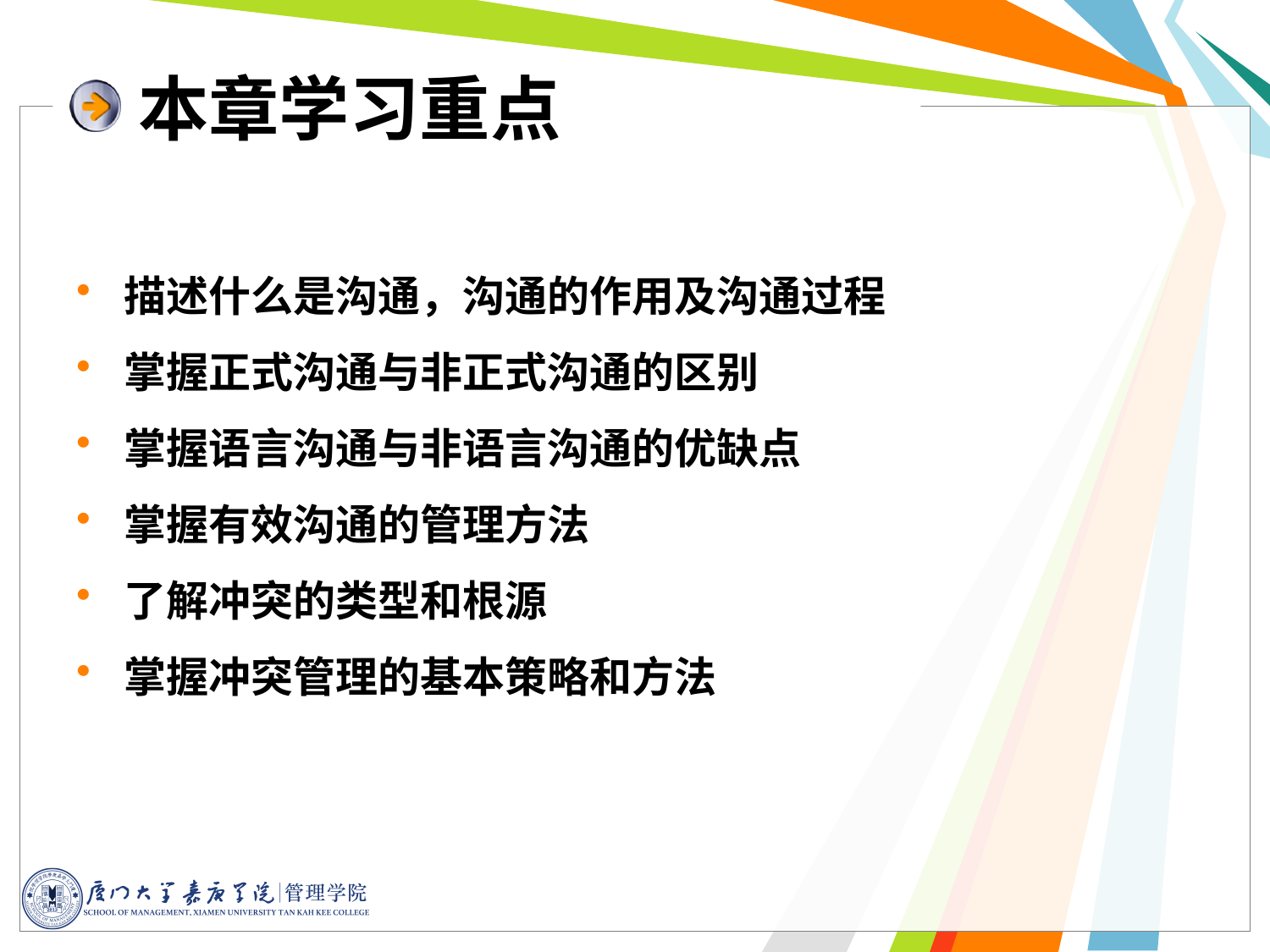

# 本章学习重点
描述什么是沟通，沟通的作用及沟通过程
掌握正式沟通与非正式沟通的区别
掌握语言沟通与非语言沟通的优缺点
掌握有效沟通的管理方法
了解冲突的类型和根源
掌握冲突管理的基本策略和方法